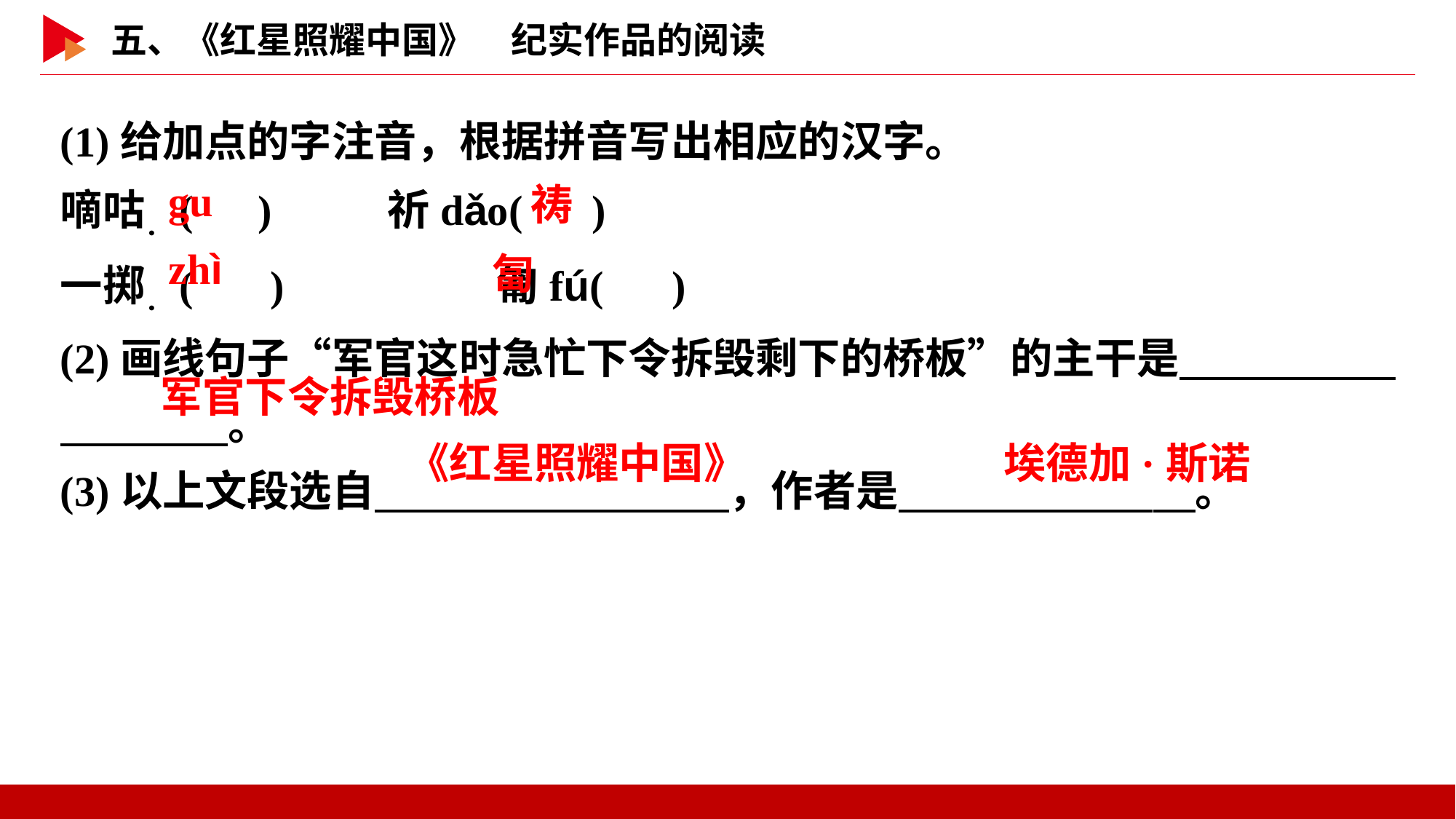

(1)给加点的字注音，根据拼音写出相应的汉字。
嘀咕．(      )		祈dǎo(      )
一掷．(       )		匍fú(      )
(2)画线句子“军官这时急忙下令拆毁剩下的桥板”的主干是　                                　。
(3)以上文段选自　                            　，作者是　                      　。
 gu
   祷
 zhì
   匐

军官下令拆毁桥板
《红星照耀中国》
埃德加·斯诺